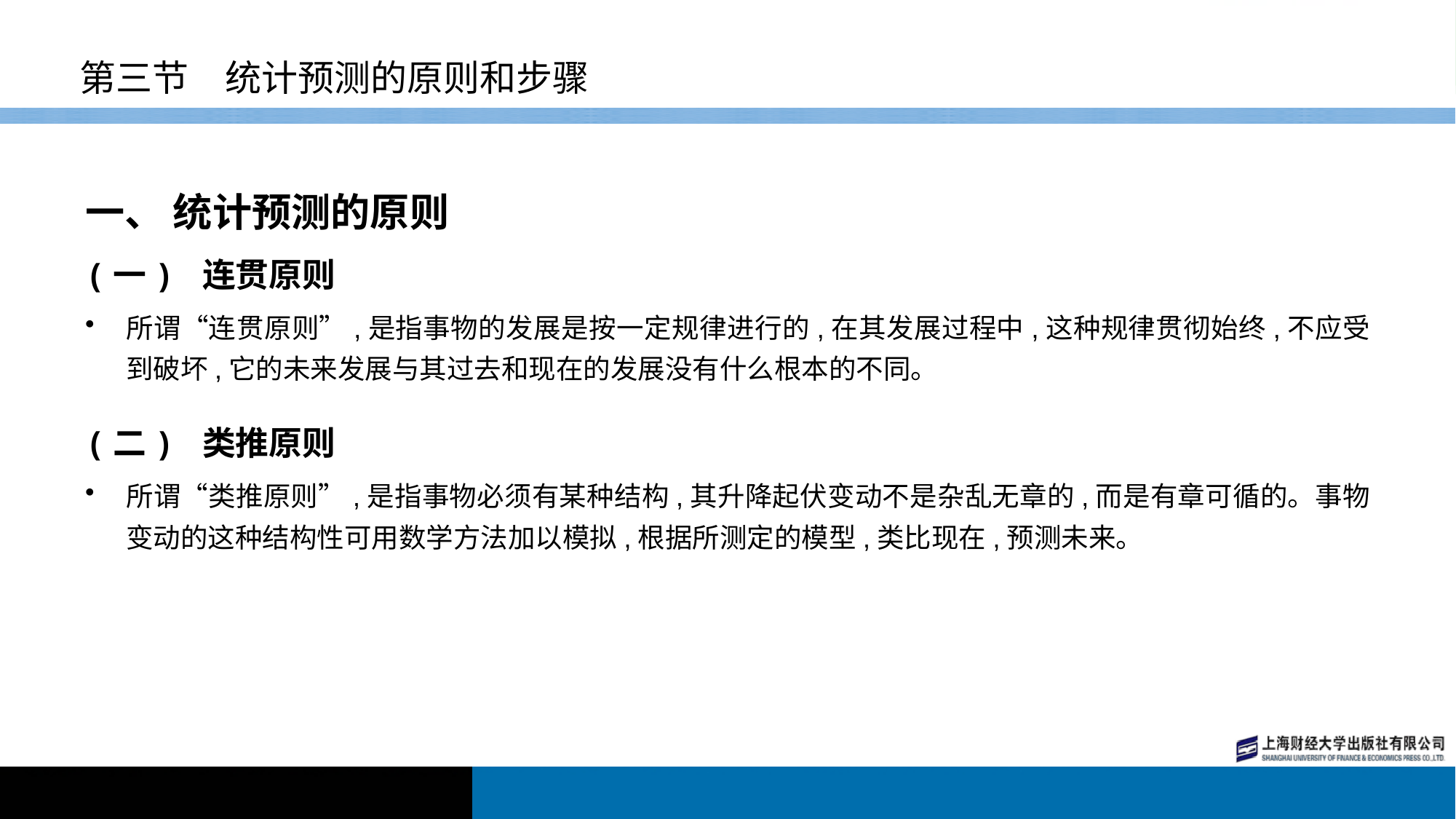

# 第三节　统计预测的原则和步骤
一、 统计预测的原则
(一) 连贯原则
所谓“连贯原则”,是指事物的发展是按一定规律进行的,在其发展过程中,这种规律贯彻始终,不应受到破坏,它的未来发展与其过去和现在的发展没有什么根本的不同。
(二) 类推原则
所谓“类推原则”,是指事物必须有某种结构,其升降起伏变动不是杂乱无章的,而是有章可循的。事物变动的这种结构性可用数学方法加以模拟,根据所测定的模型,类比现在,预测未来。
10